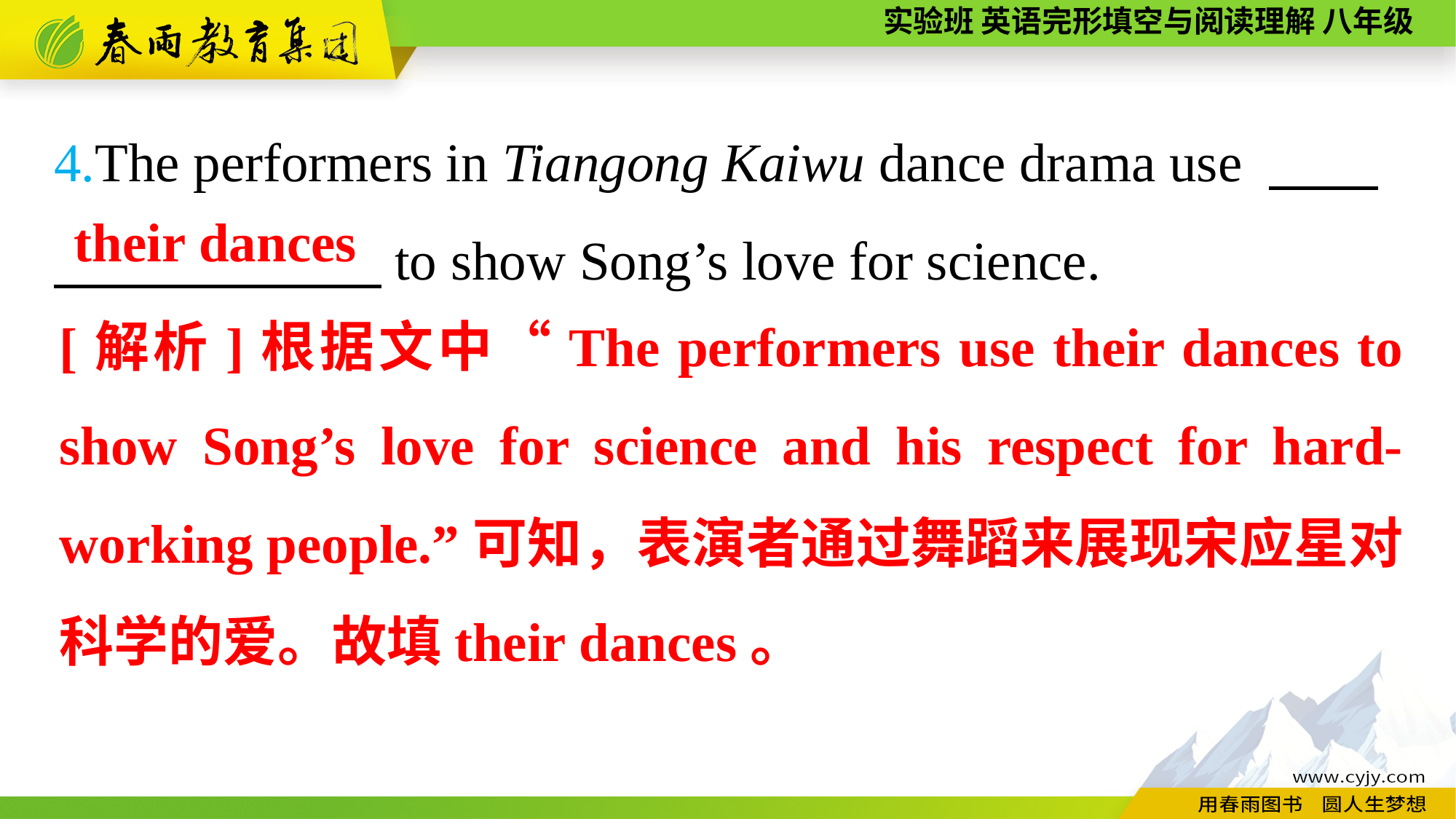

4.The performers in Tiangong Kaiwu dance drama use
　　　　　　to show Song’s love for science.
their dances
[解析]根据文中“The performers use their dances to show Song’s love for science and his respect for hard-working people.”可知，表演者通过舞蹈来展现宋应星对科学的爱。故填their dances。